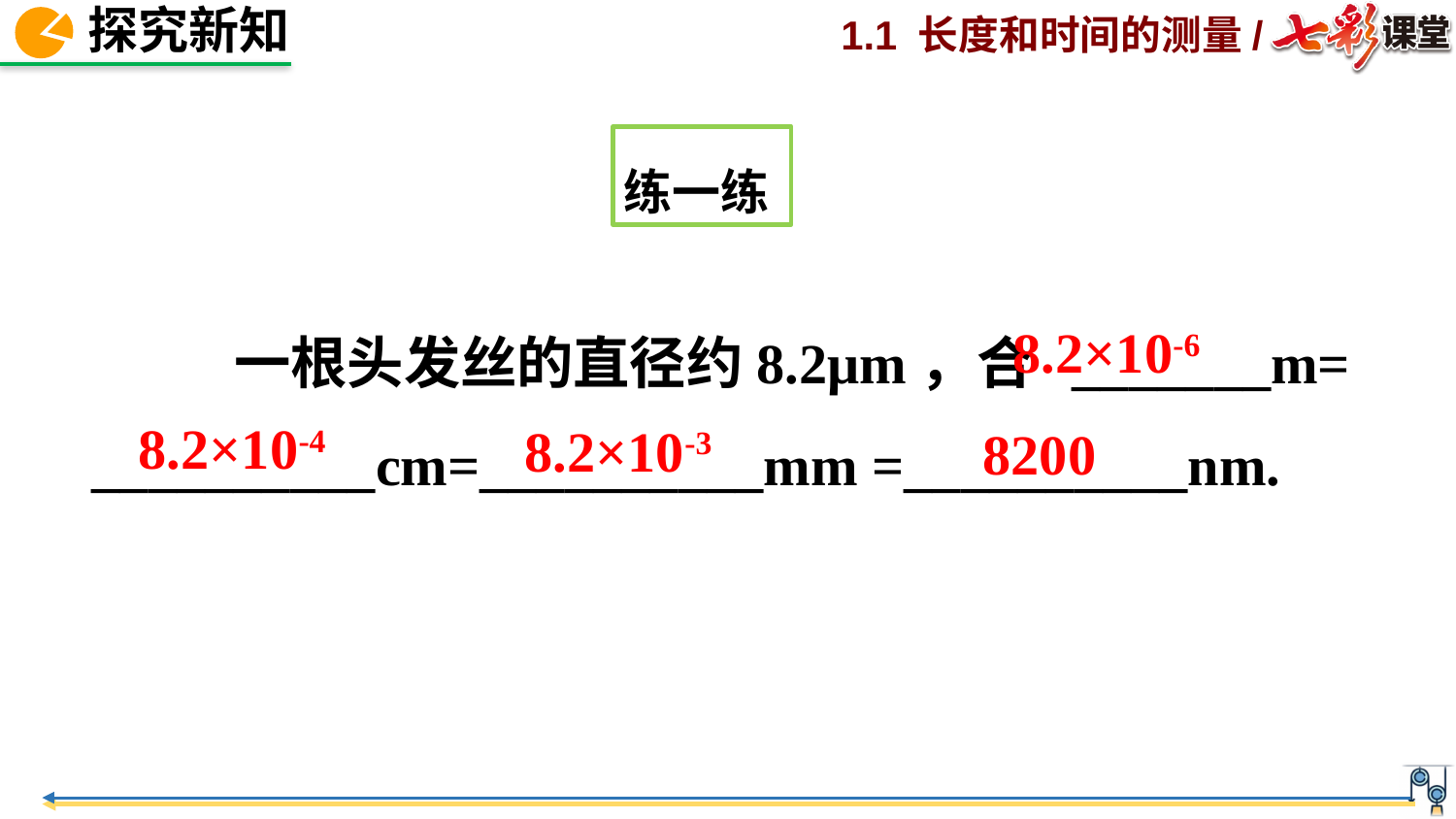

练一练
          一根头发丝的直径约8.2μm，合  _______m= __________cm=__________mm =__________nm.
8.2×10-6
8.2×10-4
8.2×10-3
8200